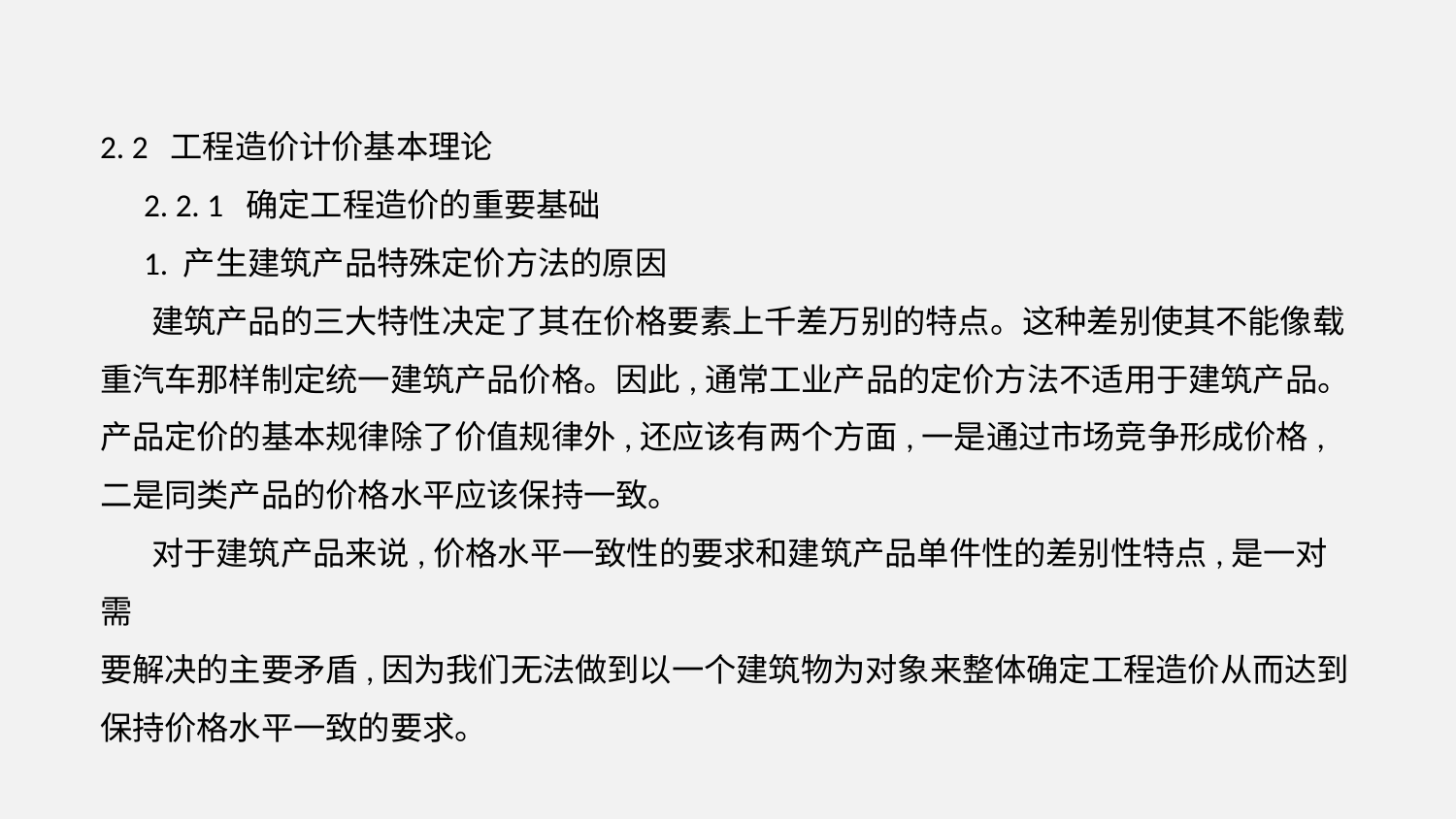

2. 2  工程造价计价基本理论
      2. 2. 1  确定工程造价的重要基础
      1. 产生建筑产品特殊定价方法的原因
      建筑产品的三大特性决定了其在价格要素上千差万别的特点。这种差别使其不能像载
重汽车那样制定统一建筑产品价格。因此,通常工业产品的定价方法不适用于建筑产品。
产品定价的基本规律除了价值规律外,还应该有两个方面,一是通过市场竞争形成价格,二是同类产品的价格水平应该保持一致。
      对于建筑产品来说,价格水平一致性的要求和建筑产品单件性的差别性特点,是一对需
要解决的主要矛盾,因为我们无法做到以一个建筑物为对象来整体确定工程造价从而达到
保持价格水平一致的要求。